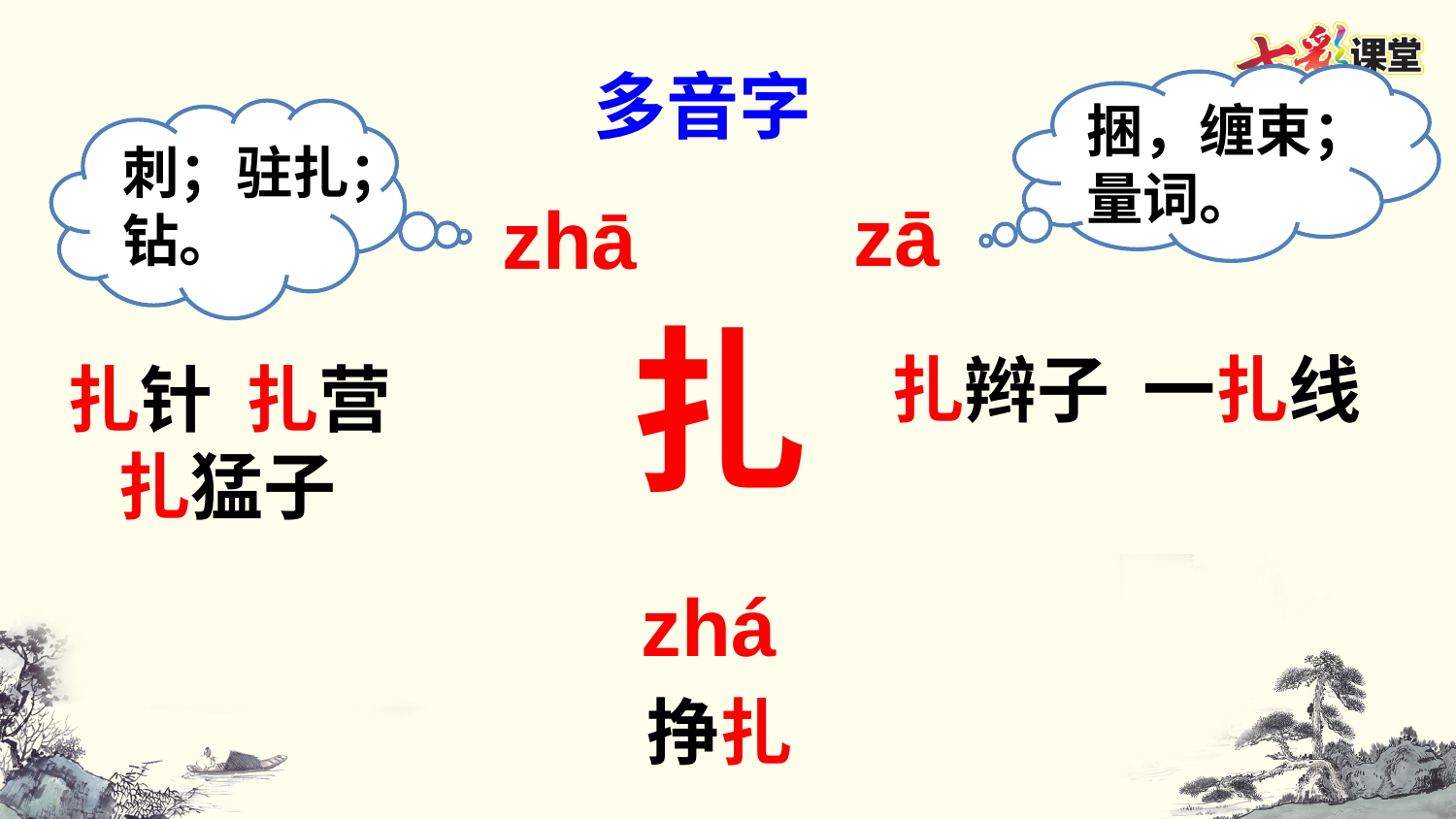

多音字

捆，缠束；量词。

刺；驻扎；钻。
zā
zhā
扎
扎辫子  一扎线
扎针  扎营
  扎猛子
zhá
挣扎